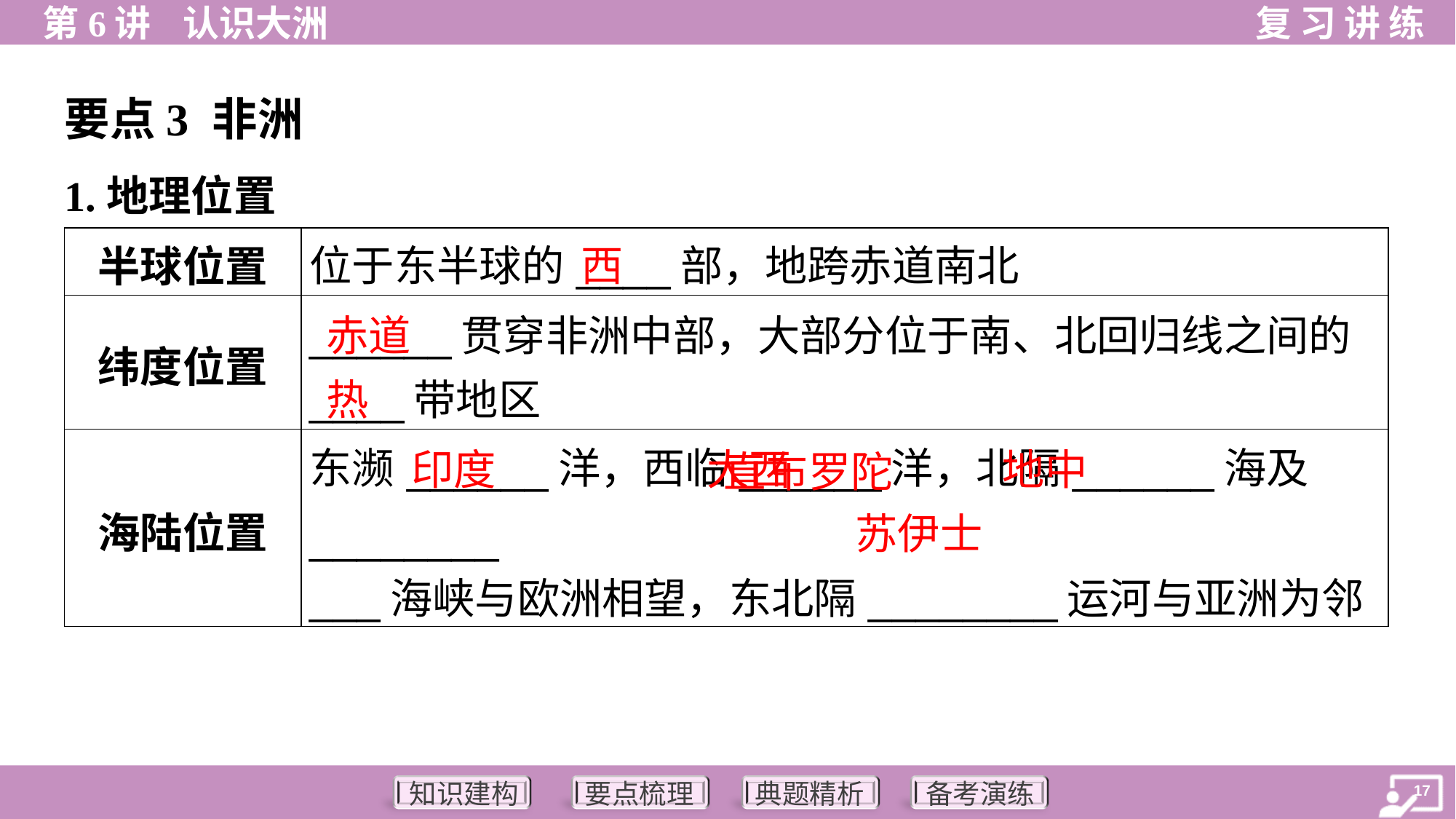

要点3 非洲
1.地理位置
西
| 半球位置 | 位于东半球的\_\_\_\_部，地跨赤道南北 |
| --- | --- |
| 纬度位置 | \_\_\_\_\_\_贯穿非洲中部，大部分位于南、北回归线之间的 \_\_\_\_带地区 |
| 海陆位置 | 东濒\_\_\_\_\_\_洋，西临\_\_\_\_\_\_洋，北隔\_\_\_\_\_\_海及\_\_\_\_\_\_\_\_ \_\_\_海峡与欧洲相望，东北隔\_\_\_\_\_\_\_\_运河与亚洲为邻 |
赤道
热
                                           直布罗陀
印度
大西
地中
苏伊士